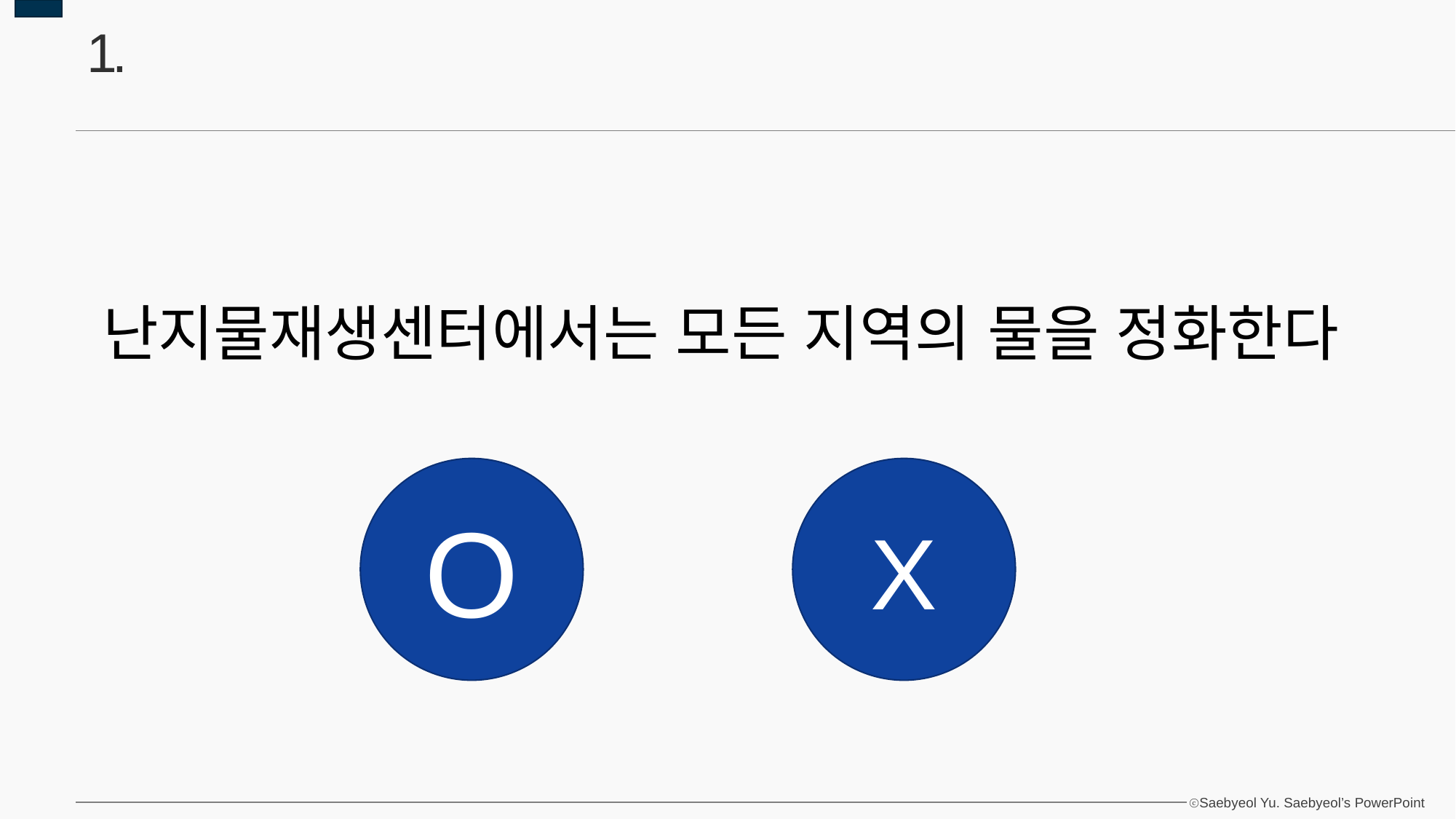

# 1.

난지물재생센터에서는 모든 지역의 물을 정화한다
O
X